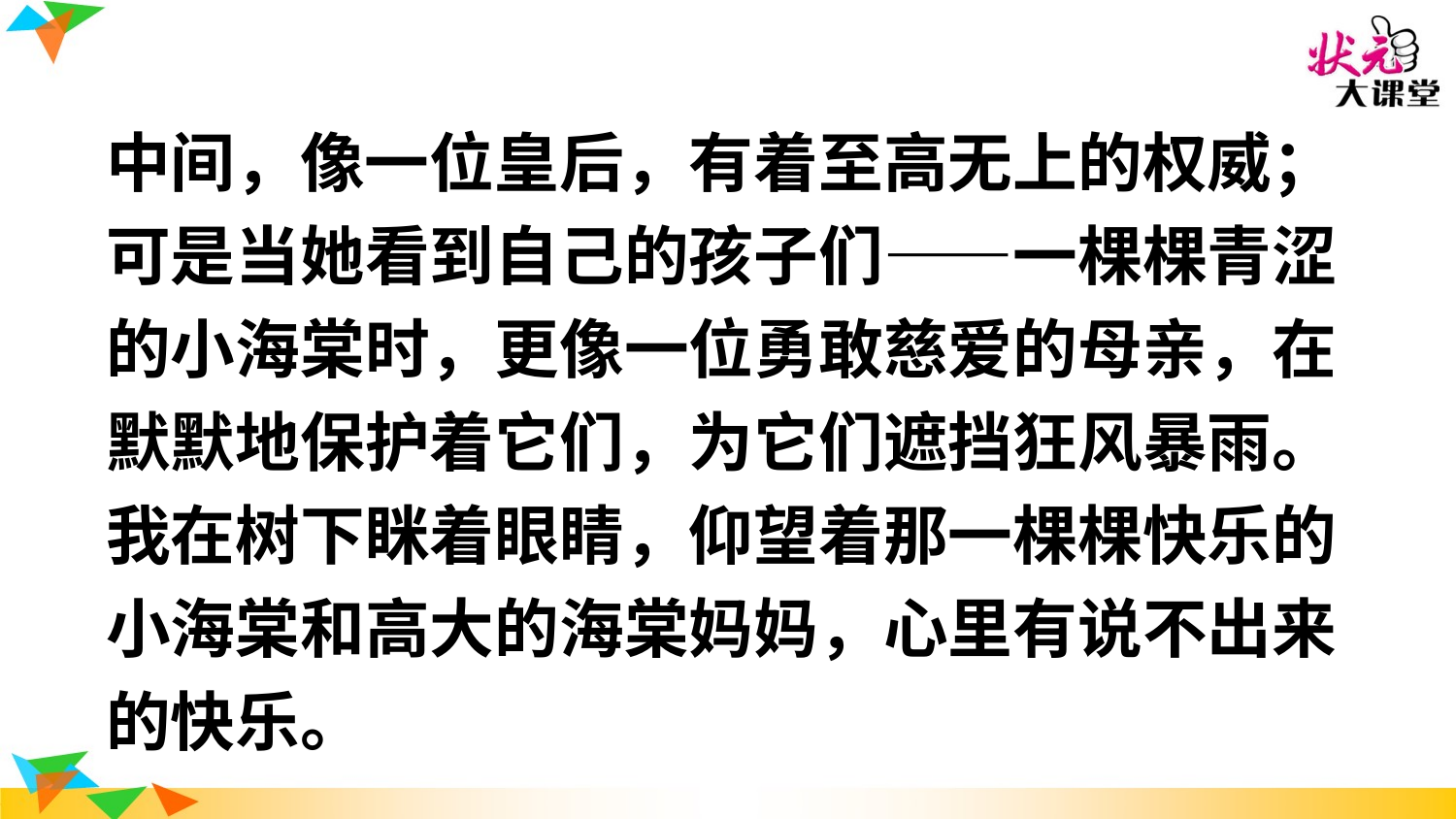

中间，像一位皇后，有着至高无上的权威；可是当她看到自己的孩子们——一棵棵青涩的小海棠时，更像一位勇敢慈爱的母亲，在默默地保护着它们，为它们遮挡狂风暴雨。我在树下眯着眼睛，仰望着那一棵棵快乐的小海棠和高大的海棠妈妈，心里有说不出来的快乐。